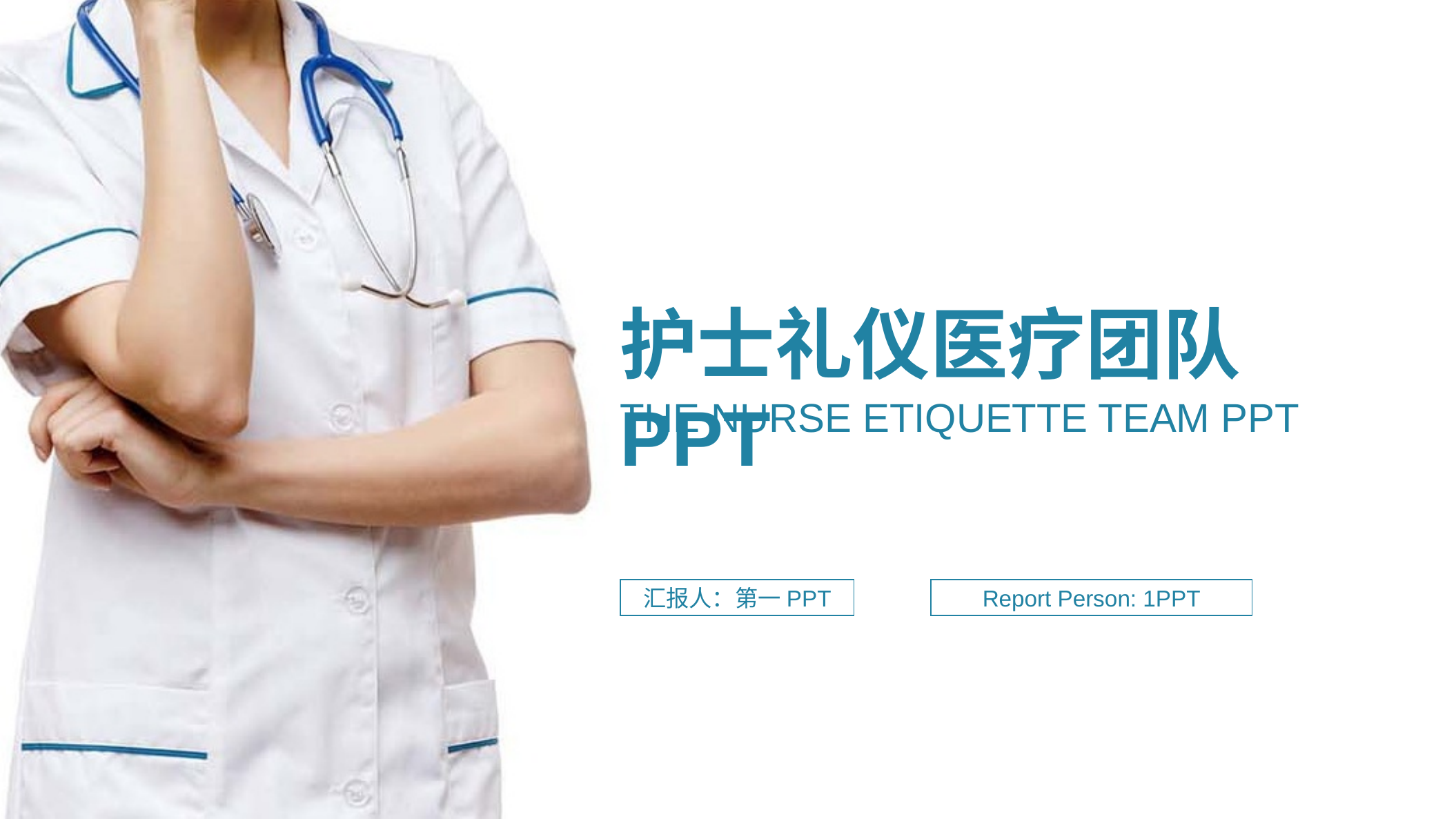

护士礼仪医疗团队PPT
THE NURSE ETIQUETTE TEAM PPT
汇报人：第一PPT
Report Person: 1PPT